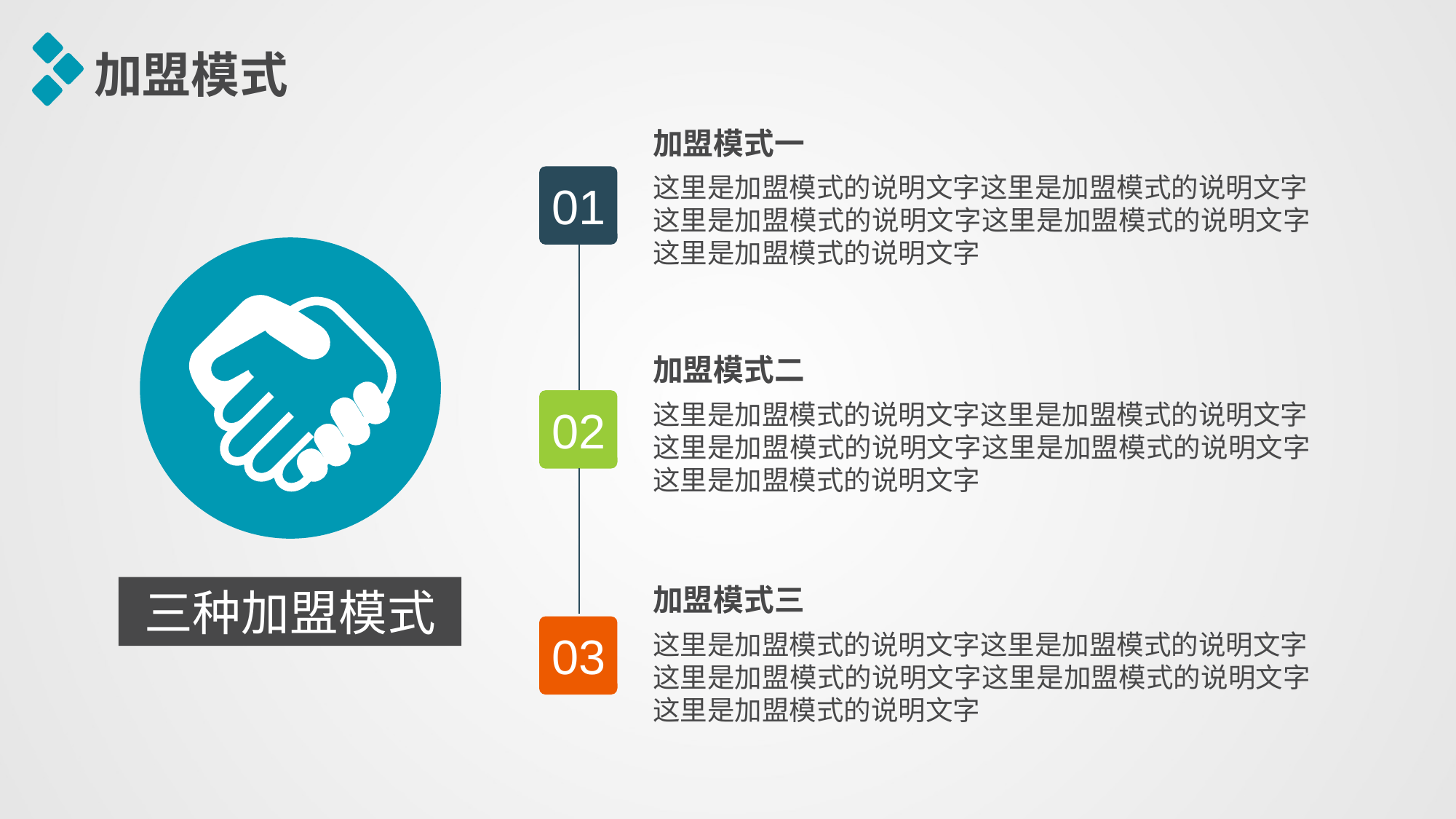

加盟模式

加盟模式一
这里是加盟模式的说明文字这里是加盟模式的说明文字
这里是加盟模式的说明文字这里是加盟模式的说明文字这里是加盟模式的说明文字

01

加盟模式二

02
这里是加盟模式的说明文字这里是加盟模式的说明文字
这里是加盟模式的说明文字这里是加盟模式的说明文字这里是加盟模式的说明文字
加盟模式三
三种加盟模式

03
这里是加盟模式的说明文字这里是加盟模式的说明文字
这里是加盟模式的说明文字这里是加盟模式的说明文字这里是加盟模式的说明文字